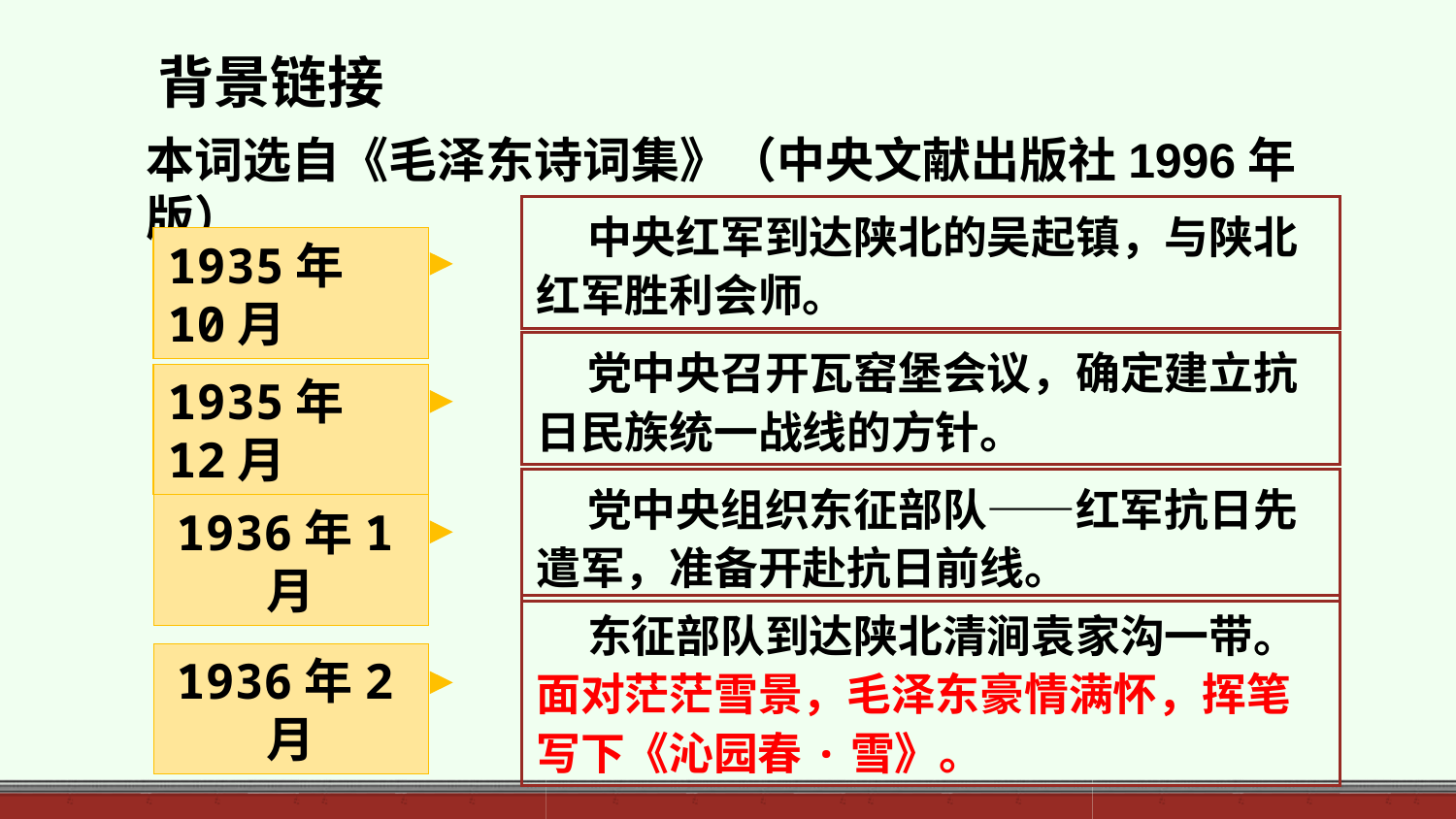

背景链接
本词选自《毛泽东诗词集》（中央文献出版社1996年版）
    中央红军到达陕北的吴起镇，与陕北红军胜利会师。
1935年10月

    党中央召开瓦窑堡会议，确定建立抗日民族统一战线的方针。
1935年12月

    党中央组织东征部队——红军抗日先遣军，准备开赴抗日前线。
1936年1月

    东征部队到达陕北清涧袁家沟一带。面对茫茫雪景，毛泽东豪情满怀，挥笔写下《沁园春·雪》。
1936年2月